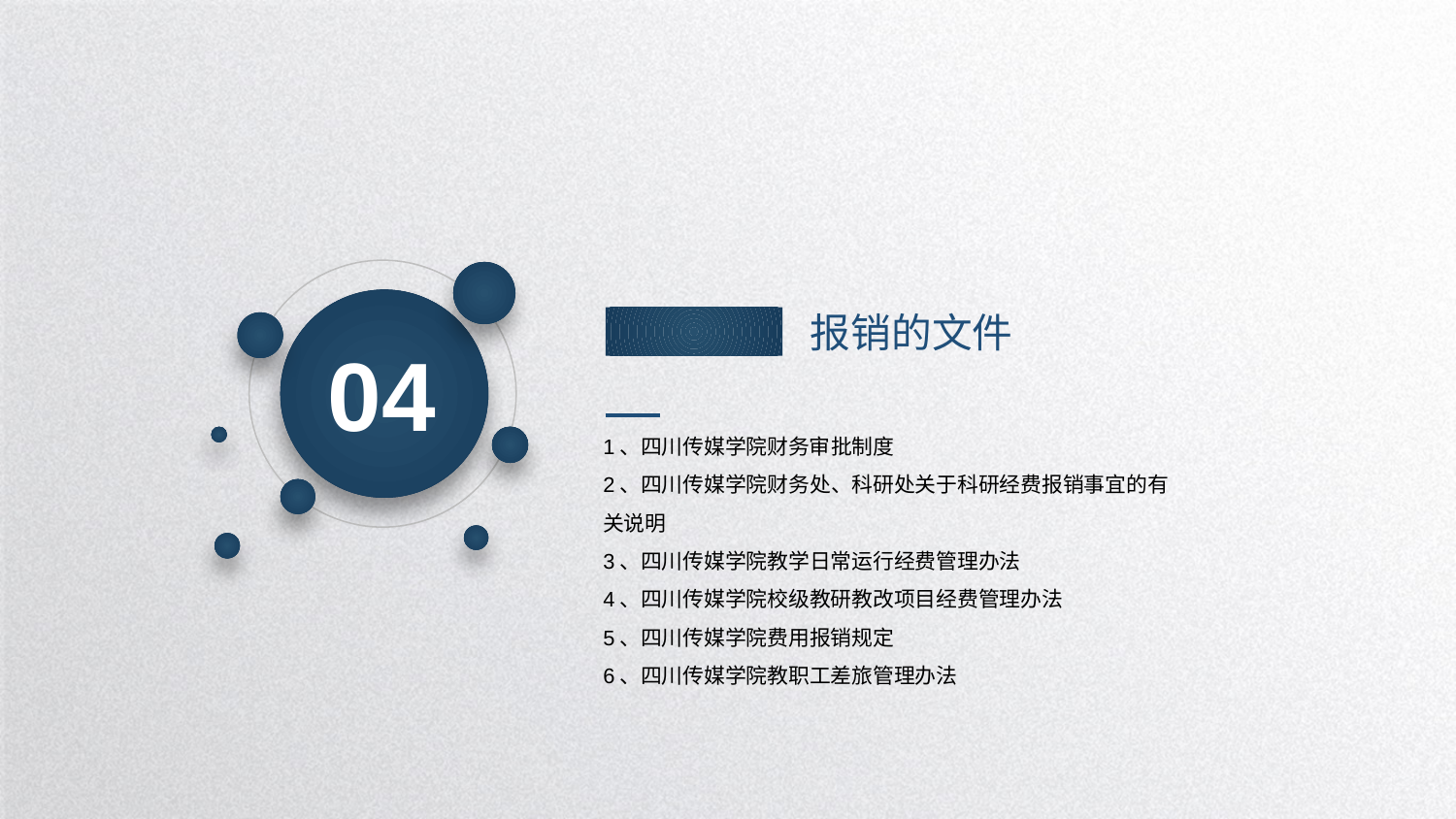

04
报销的文件

1、四川传媒学院财务审批制度
2、四川传媒学院财务处、科研处关于科研经费报销事宜的有关说明
3、四川传媒学院教学日常运行经费管理办法
4、四川传媒学院校级教研教改项目经费管理办法
5、四川传媒学院费用报销规定
6、四川传媒学院教职工差旅管理办法